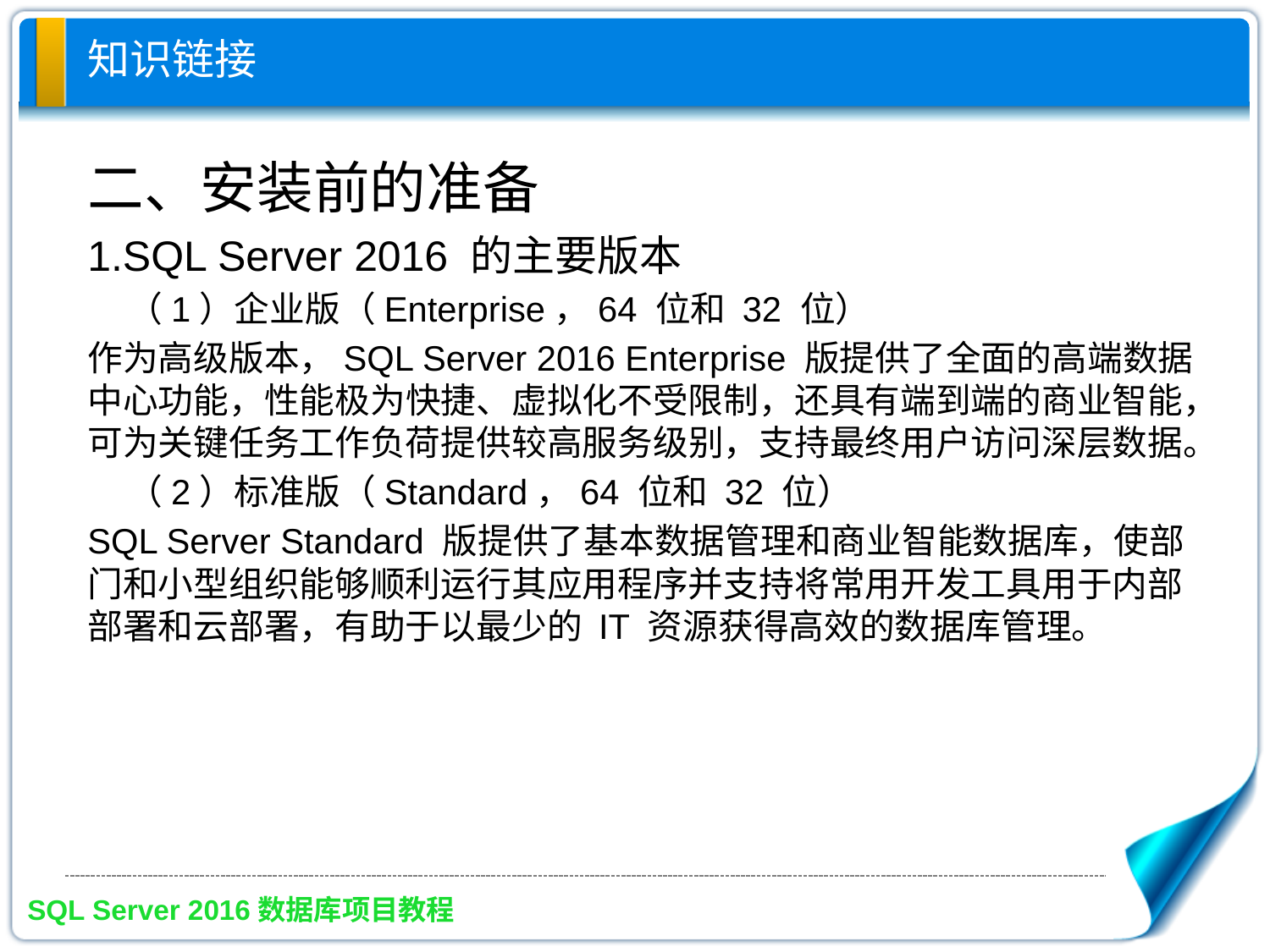

# 知识链接
二、安装前的准备
1.SQL Server 2016 的主要版本
    （1）企业版（Enterprise，64 位和 32 位）
作为高级版本，SQL Server 2016 Enterprise 版提供了全面的高端数据中心功能，性能极为快捷、虚拟化不受限制，还具有端到端的商业智能，可为关键任务工作负荷提供较高服务级别，支持最终用户访问深层数据。
    （2）标准版（Standard，64 位和 32 位）
SQL Server Standard 版提供了基本数据管理和商业智能数据库，使部门和小型组织能够顺利运行其应用程序并支持将常用开发工具用于内部部署和云部署，有助于以最少的 IT 资源获得高效的数据库管理。